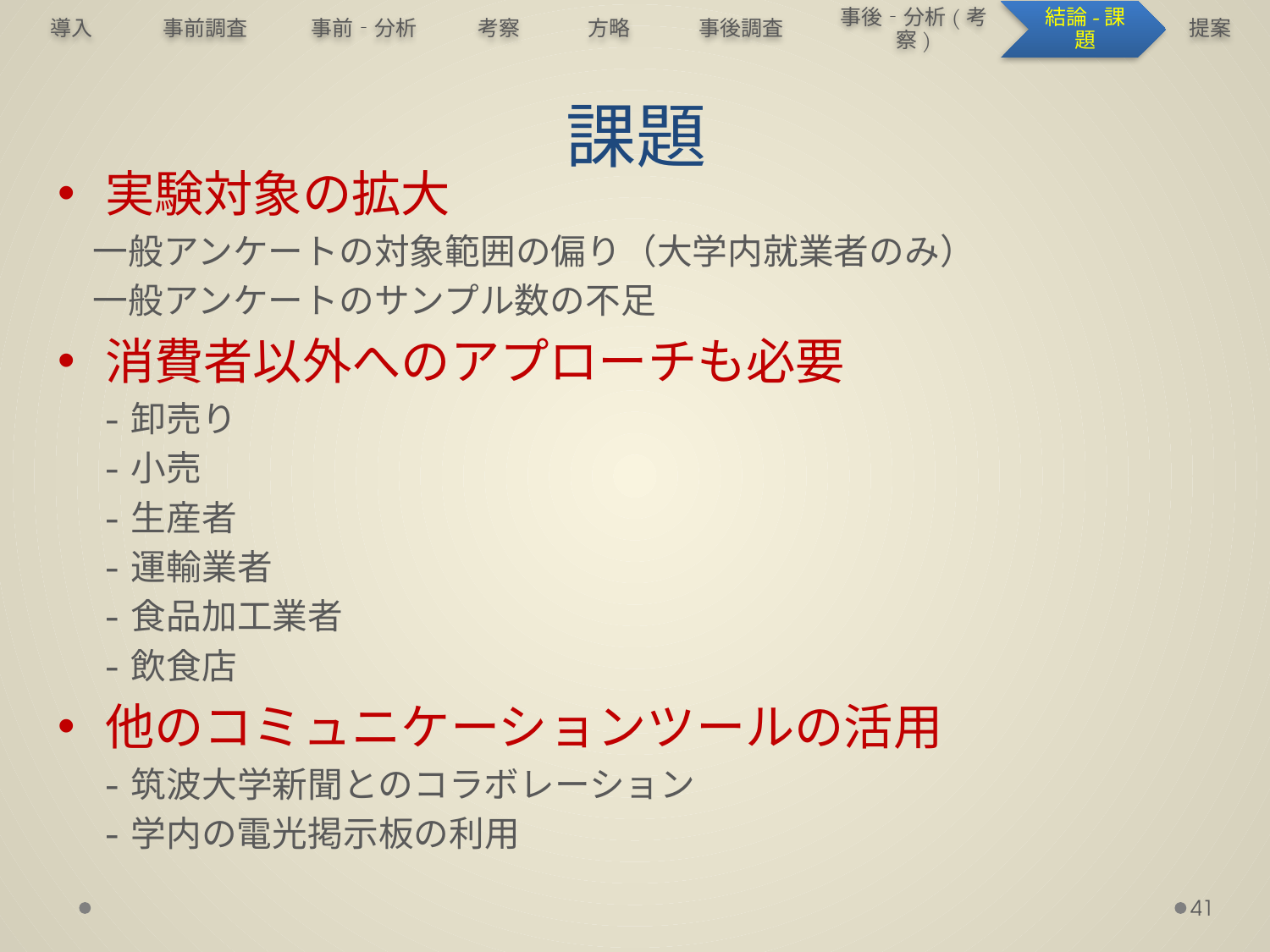

導入
事前調査
事前‐分析
考察
方略
事後調査
事後‐分析(考察)
結論-課題
提案
# 課題
実験対象の拡大
　一般アンケートの対象範囲の偏り（大学内就業者のみ）
　一般アンケートのサンプル数の不足
消費者以外へのアプローチも必要
　-卸売り
　-小売
　-生産者
　-運輸業者
　-食品加工業者
　-飲食店
他のコミュニケーションツールの活用
　-筑波大学新聞とのコラボレーション
　-学内の電光掲示板の利用

41